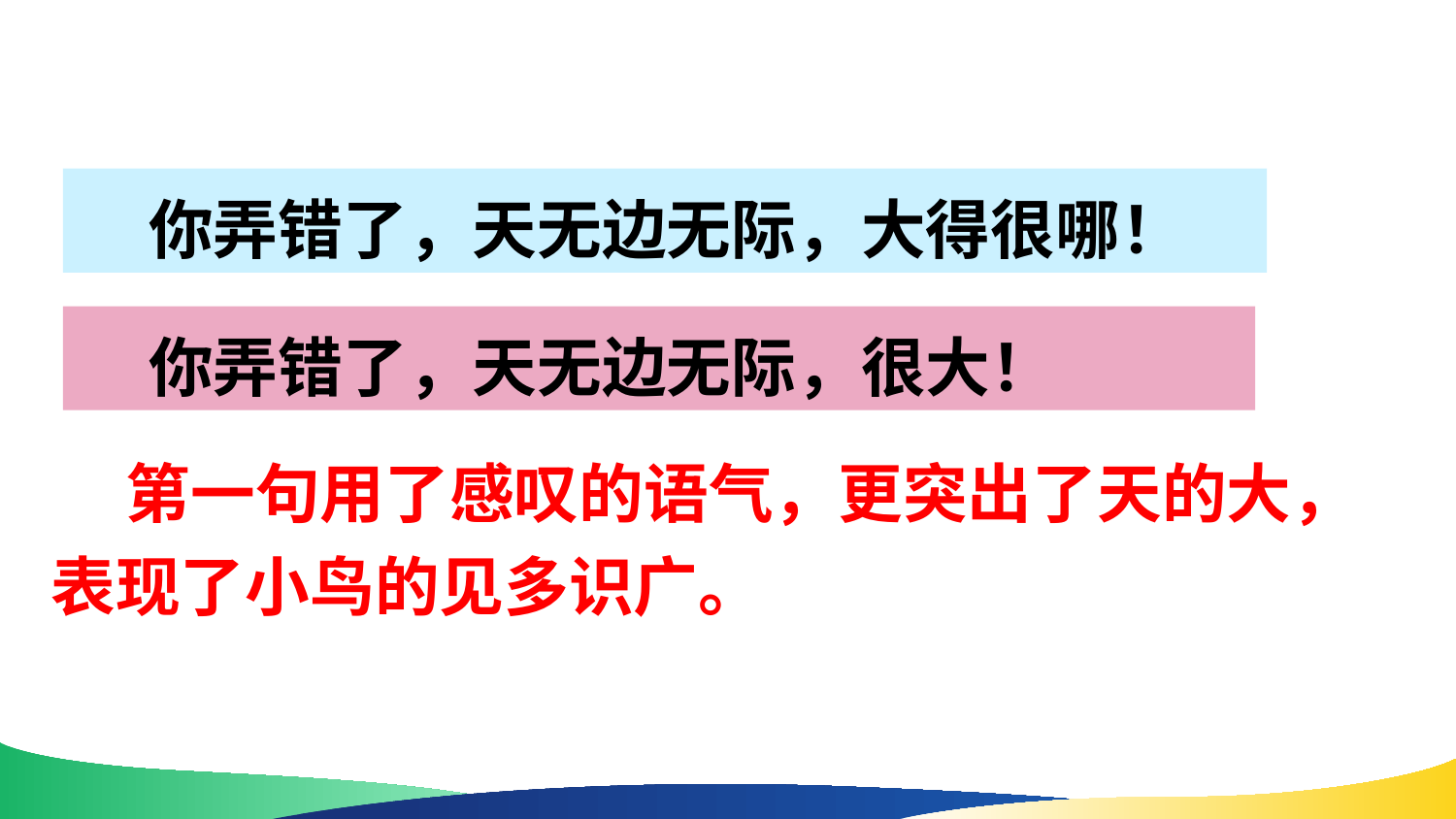

你弄错了，天无边无际，大得很哪！
    你弄错了，天无边无际，很大！
    第一句用了感叹的语气，更突出了天的大，表现了小鸟的见多识广。